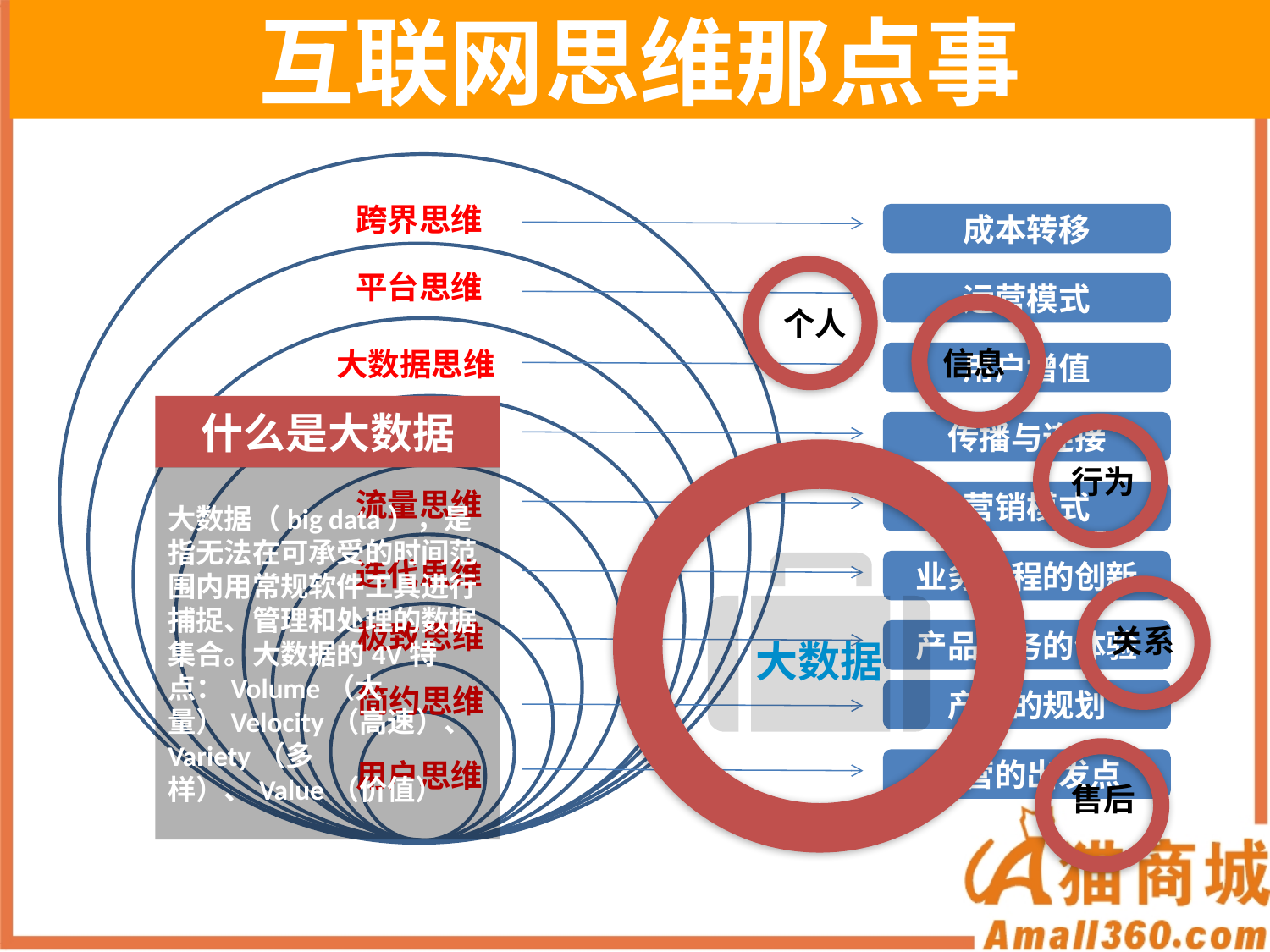

互联网思维那点事

跨界思维
成本转移

个人
平台思维
运营模式

信息

大数据思维
用户增值

什么是大数据
大数据（big data），是指无法在可承受的时间范围内用常规软件工具进行捕捉、管理和处理的数据集合。大数据的4V特点：Volume（大量）Velocity（高速）、Variety（多样）、Value（价值）
社会化思维
传播与连接

行为

大数据

流量思维
营销模式

迭代思维
业务流程的创新

关系

极致思维
产品服务的体验

简约思维
产品的规划

售后
用户思维
经营的出发点